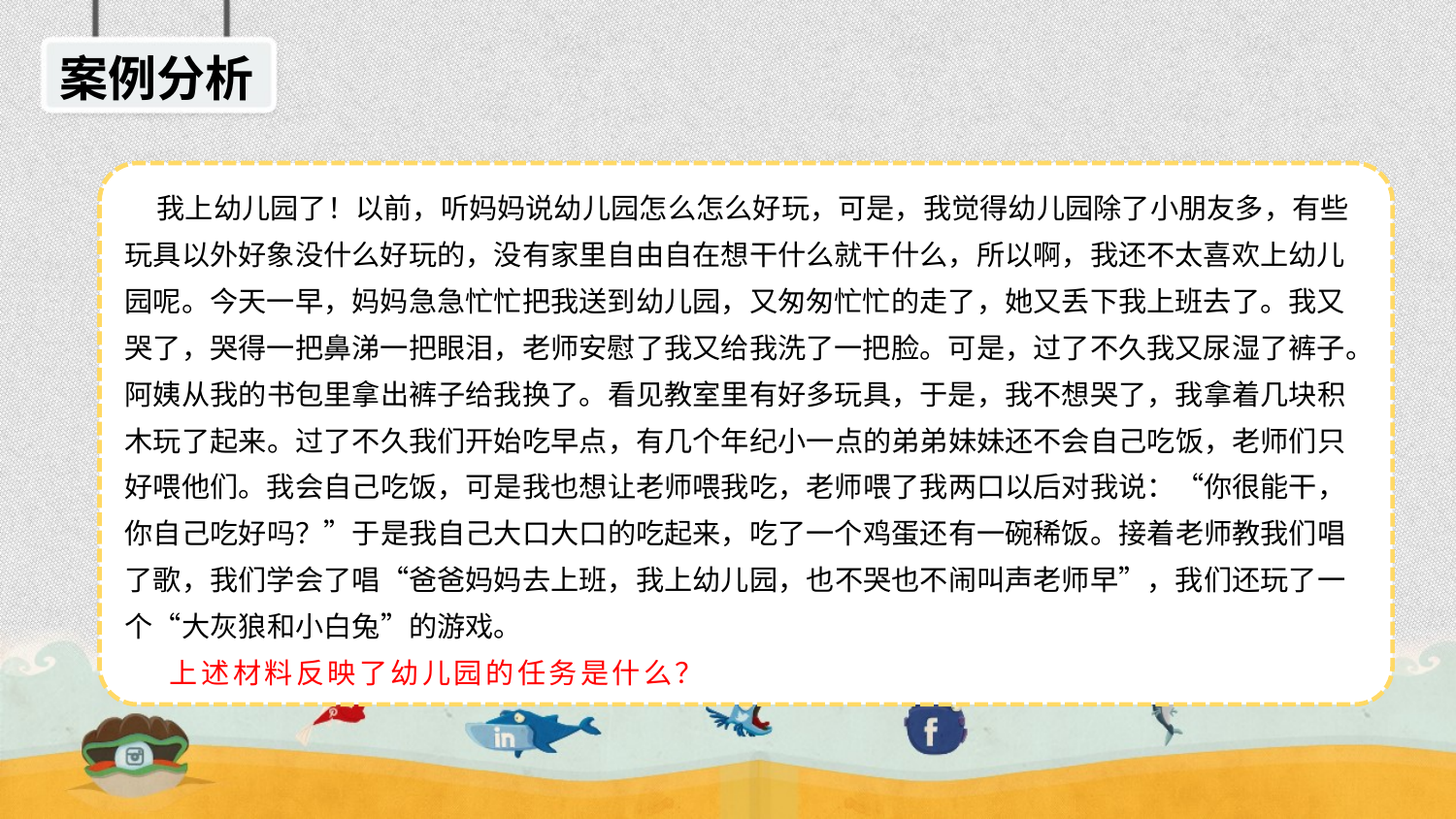

案例分析
    我上幼儿园了！以前，听妈妈说幼儿园怎么怎么好玩，可是，我觉得幼儿园除了小朋友多，有些玩具以外好象没什么好玩的，没有家里自由自在想干什么就干什么，所以啊，我还不太喜欢上幼儿园呢。今天一早，妈妈急急忙忙把我送到幼儿园，又匆匆忙忙的走了，她又丢下我上班去了。我又哭了，哭得一把鼻涕一把眼泪，老师安慰了我又给我洗了一把脸。可是，过了不久我又尿湿了裤子。阿姨从我的书包里拿出裤子给我换了。看见教室里有好多玩具，于是，我不想哭了，我拿着几块积木玩了起来。过了不久我们开始吃早点，有几个年纪小一点的弟弟妹妹还不会自己吃饭，老师们只好喂他们。我会自己吃饭，可是我也想让老师喂我吃，老师喂了我两口以后对我说：“你很能干，你自己吃好吗？”于是我自己大口大口的吃起来，吃了一个鸡蛋还有一碗稀饭。接着老师教我们唱了歌，我们学会了唱“爸爸妈妈去上班，我上幼儿园，也不哭也不闹叫声老师早”，我们还玩了一个“大灰狼和小白兔”的游戏。
    上述材料反映了幼儿园的任务是什么？